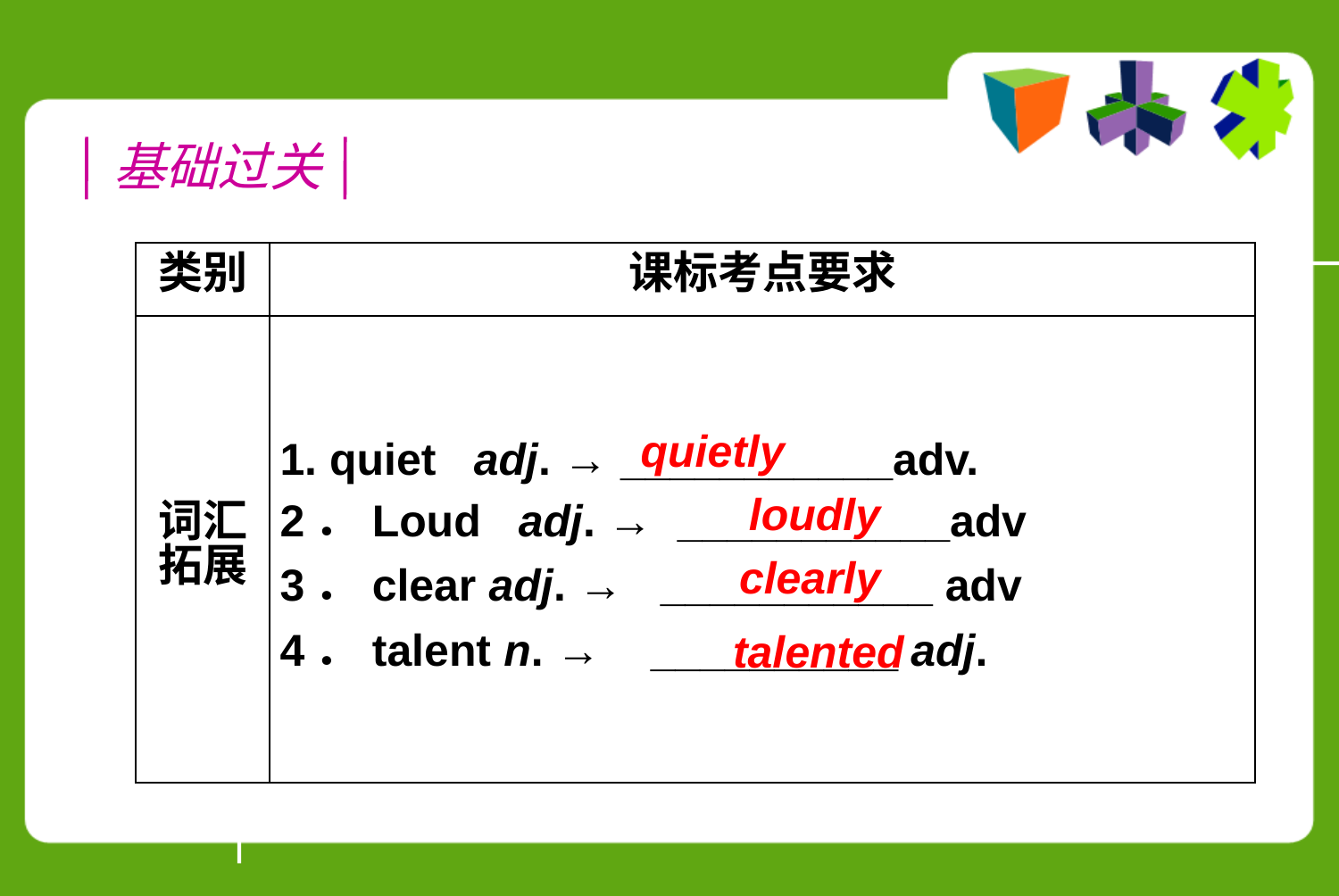

基础过关
| 类别 | 课标考点要求 |
| --- | --- |
| 词汇 拓展 | 1. quiet adj. → \_\_\_\_\_\_\_\_\_\_\_adv. 2．Loud adj. → \_\_\_\_\_\_\_\_\_\_\_adv 3．clear adj. → \_\_\_\_\_\_\_\_\_\_\_ adv 4．talent n. → \_\_\_\_\_\_\_\_\_\_ adj. |
quietly
loudly
clearly
talented